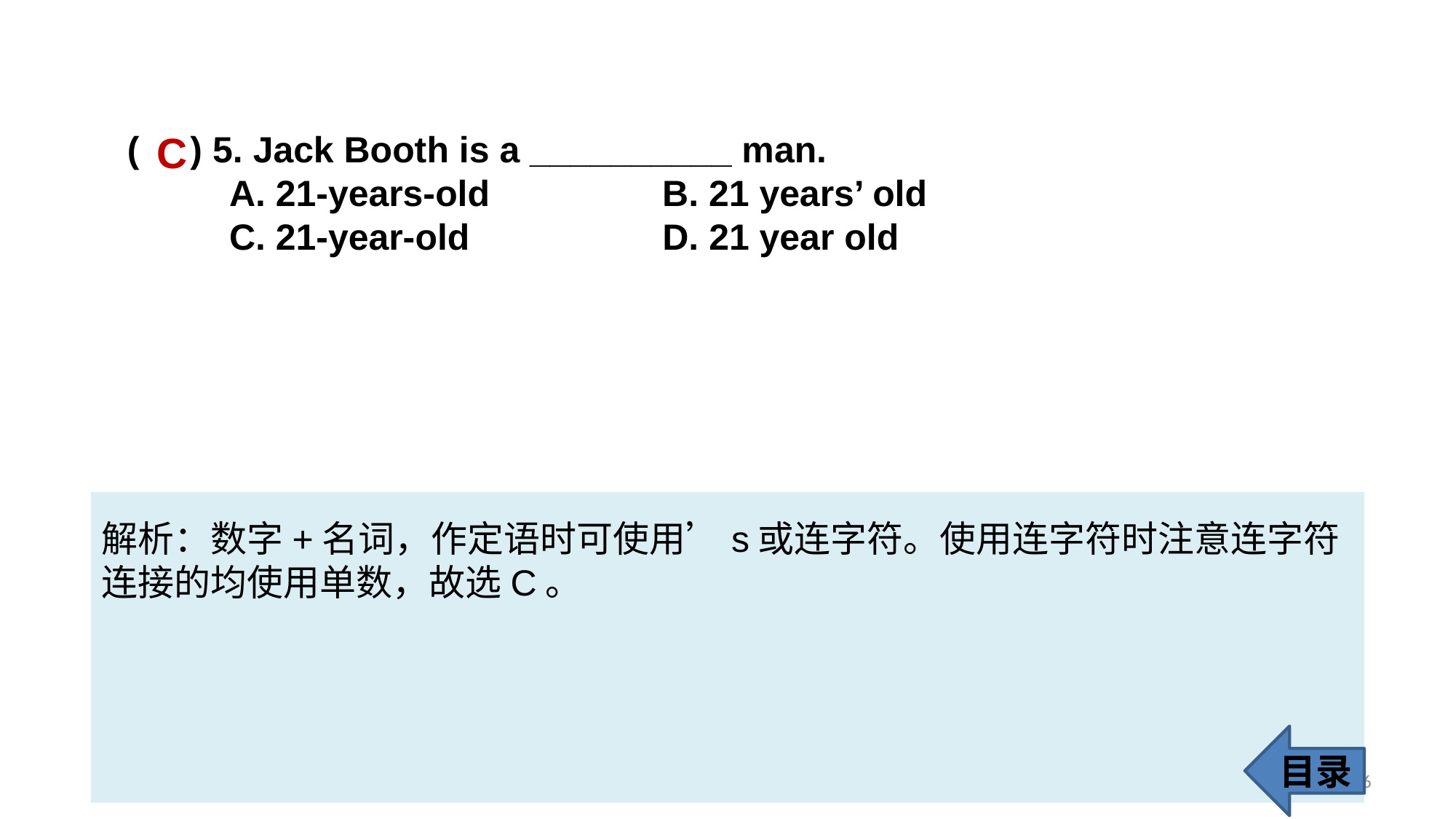

C
(     ) 5. Jack Booth is a __________ man.
          A. 21-years-old                 B. 21 years’ old
          C. 21-year-old                   D. 21 year old

解析：数字+名词，作定语时可使用’s或连字符。使用连字符时注意连字符连接的均使用单数，故选C。
目录
66